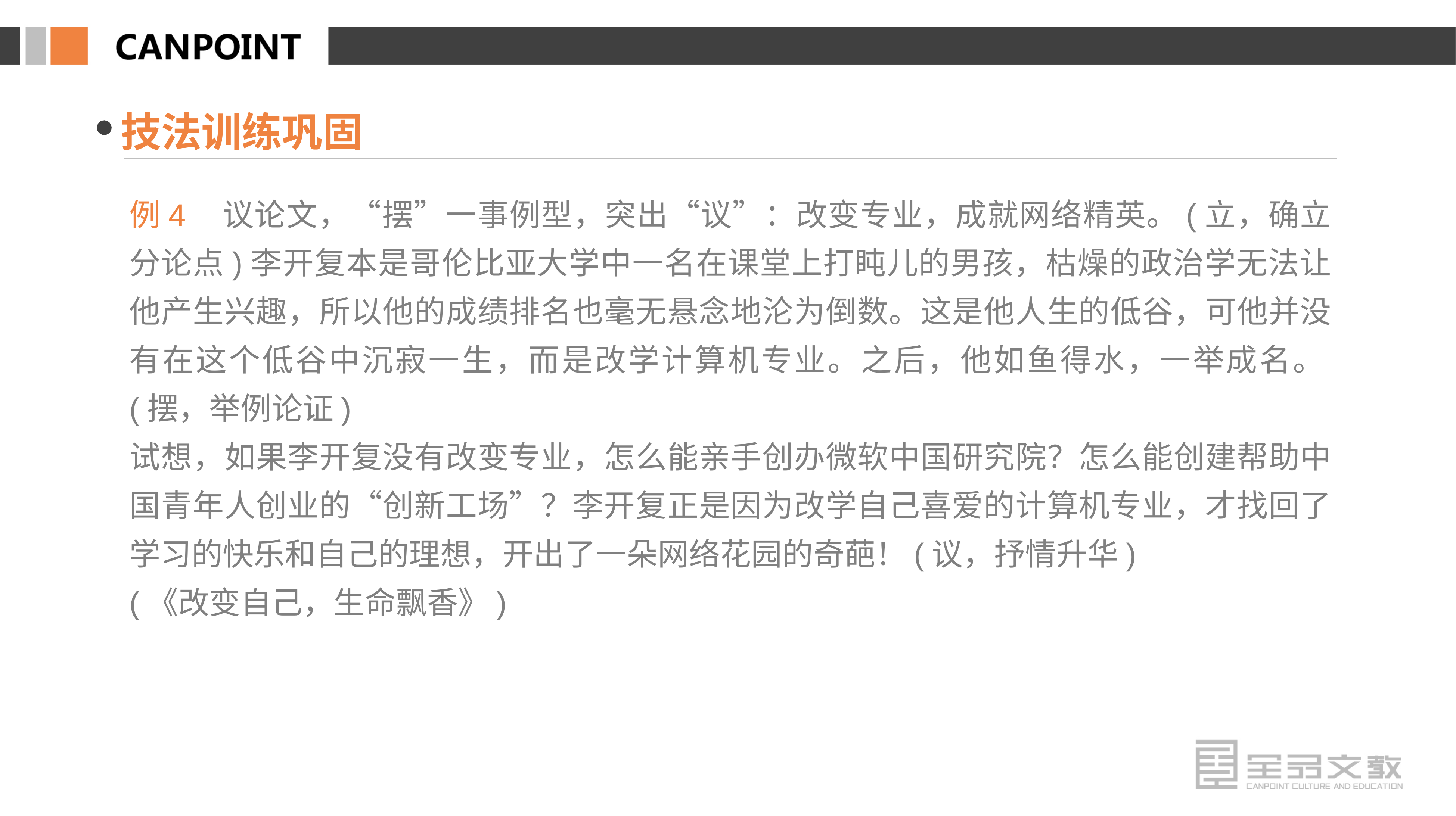

技法训练巩固

例4   议论文，“摆”一事例型，突出“议”：改变专业，成就网络精英。(立，确立分论点)李开复本是哥伦比亚大学中一名在课堂上打盹儿的男孩，枯燥的政治学无法让他产生兴趣，所以他的成绩排名也毫无悬念地沦为倒数。这是他人生的低谷，可他并没有在这个低谷中沉寂一生，而是改学计算机专业。之后，他如鱼得水，一举成名。(摆，举例论证)
试想，如果李开复没有改变专业，怎么能亲手创办微软中国研究院？怎么能创建帮助中国青年人创业的“创新工场”？李开复正是因为改学自己喜爱的计算机专业，才找回了学习的快乐和自己的理想，开出了一朵网络花园的奇葩！(议，抒情升华)
(《改变自己，生命飘香》)